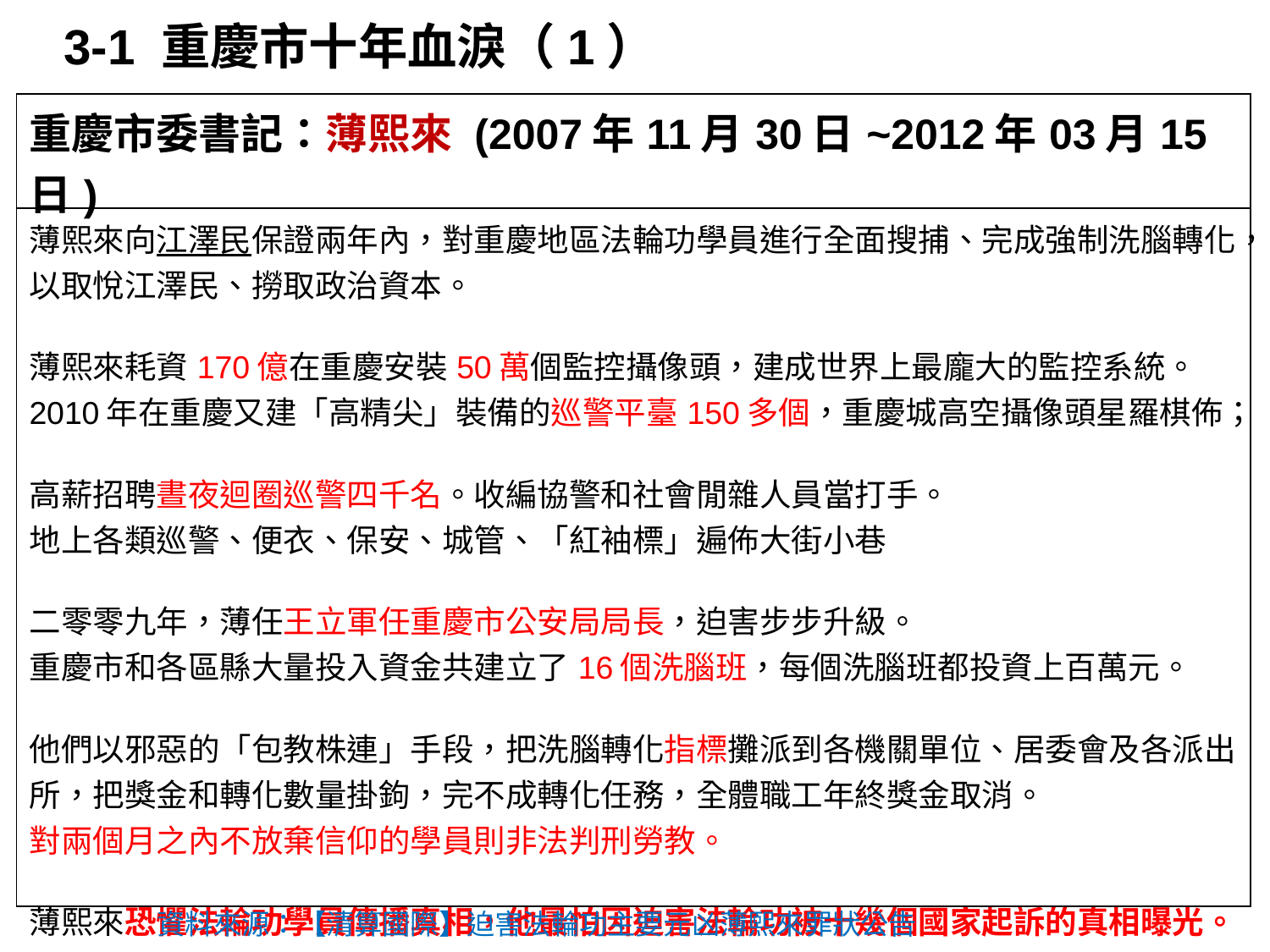

3-1 重慶市十年血淚（1）
| 重慶市委書記：薄熙來 (2007年11月30日~2012年03月15日) |
| --- |
| 薄熙來向江澤民保證兩年內，對重慶地區法輪功學員進行全面搜捕、完成強制洗腦轉化，以取悅江澤民、撈取政治資本。 薄熙來耗資170億在重慶安裝50萬個監控攝像頭，建成世界上最龐大的監控系統。 2010年在重慶又建「高精尖」裝備的巡警平臺150多個，重慶城高空攝像頭星羅棋佈； 高薪招聘晝夜迴圈巡警四千名。收編協警和社會閒雜人員當打手。 地上各類巡警、便衣、保安、城管、「紅袖標」遍佈大街小巷 二零零九年，薄任王立軍任重慶市公安局局長，迫害步步升級。 重慶市和各區縣大量投入資金共建立了16個洗腦班，每個洗腦班都投資上百萬元。 他們以邪惡的「包教株連」手段，把洗腦轉化指標攤派到各機關單位、居委會及各派出所，把獎金和轉化數量掛鉤，完不成轉化任務，全體職工年終獎金取消。 對兩個月之內不放棄信仰的學員則非法判刑勞教。 薄熙來恐懼法輪功學員傳播真相，他最怕因迫害法輪功被十幾個國家起訴的真相曝光。以此實施全天24小時監控法輪功和確保任何時候都可展開大規模的跟蹤、抓捕。 |
資料來源：【清算國際】迫害法輪功主要元凶薄熙來罪狀公告